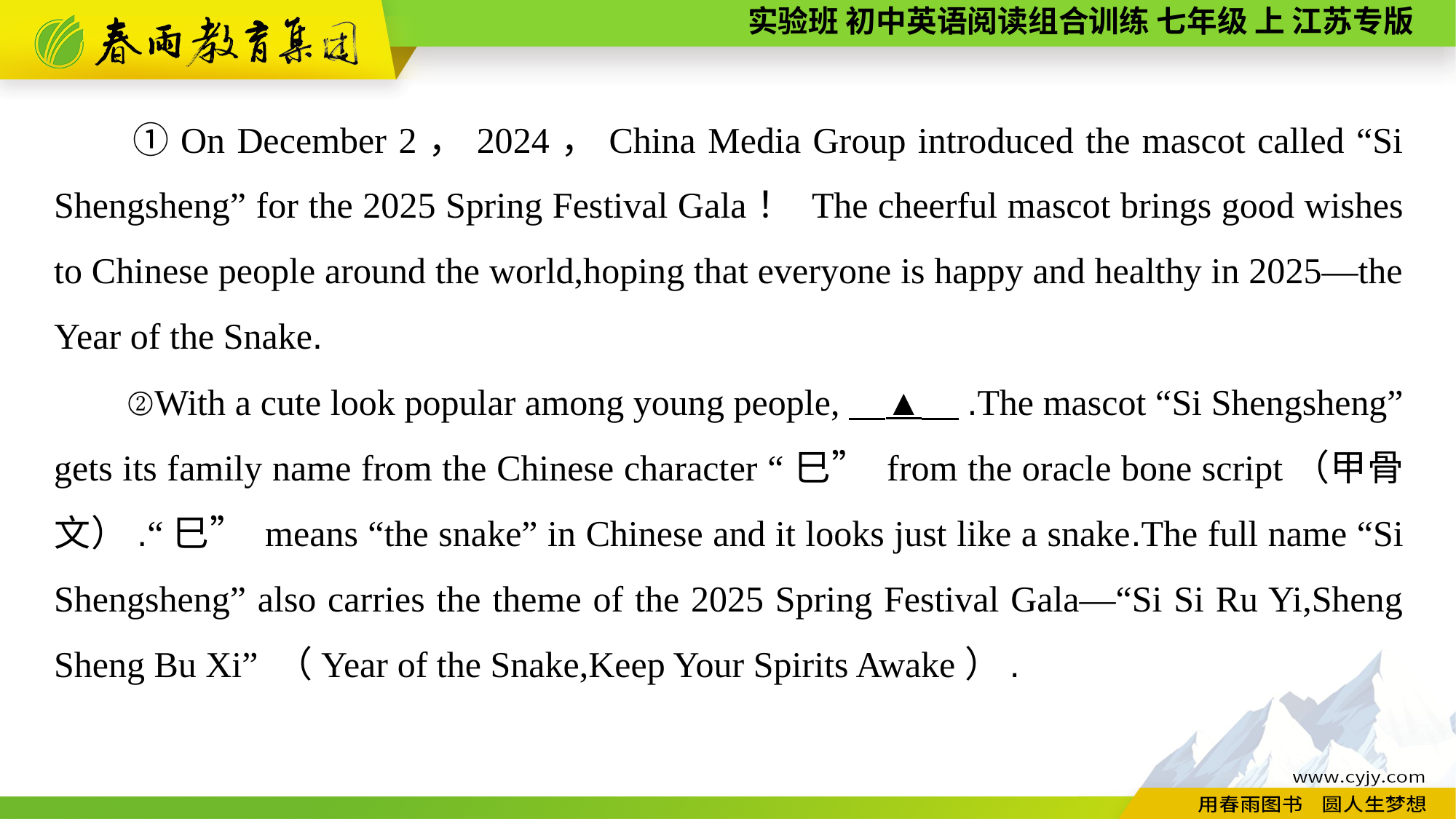

①On December 2，2024，China Media Group introduced the mascot called “Si Shengsheng” for the 2025 Spring Festival Gala！ The cheerful mascot brings good wishes to Chinese people around the world,hoping that everyone is happy and healthy in 2025—the Year of the Snake.
②With a cute look popular among young people,　▲　.The mascot “Si Shengsheng” gets its family name from the Chinese character “巳” from the oracle bone script（甲骨文）.“巳” means “the snake” in Chinese and it looks just like a snake.The full name “Si Shengsheng” also carries the theme of the 2025 Spring Festival Gala—“Si Si Ru Yi,Sheng Sheng Bu Xi” （Year of the Snake,Keep Your Spirits Awake）.